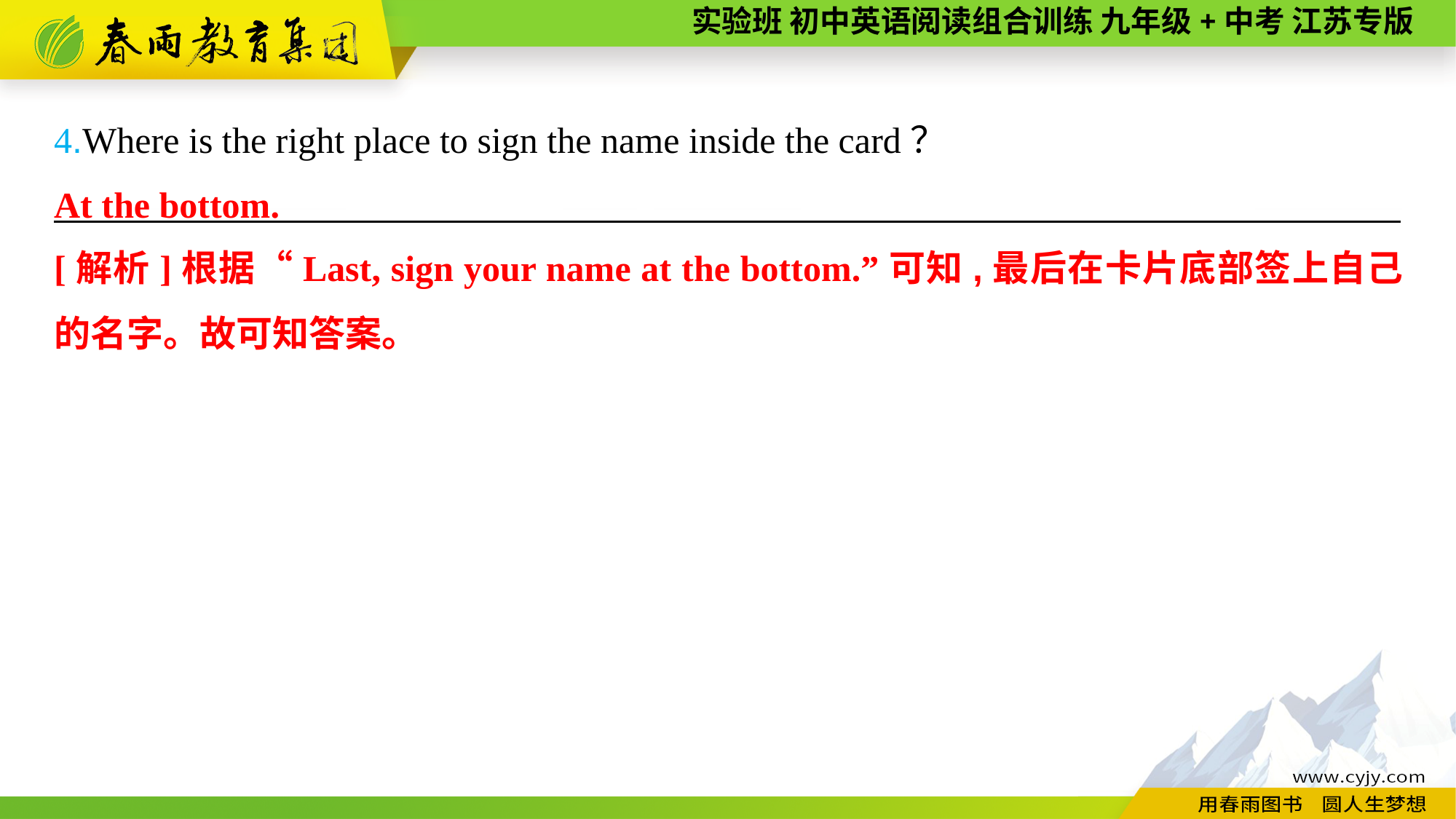

4.Where is the right place to sign the name inside the card？
————————                        ——  ————                                                  ————
At the bottom.
[解析]根据“Last, sign your name at the bottom.”可知,最后在卡片底部签上自己的名字。故可知答案。